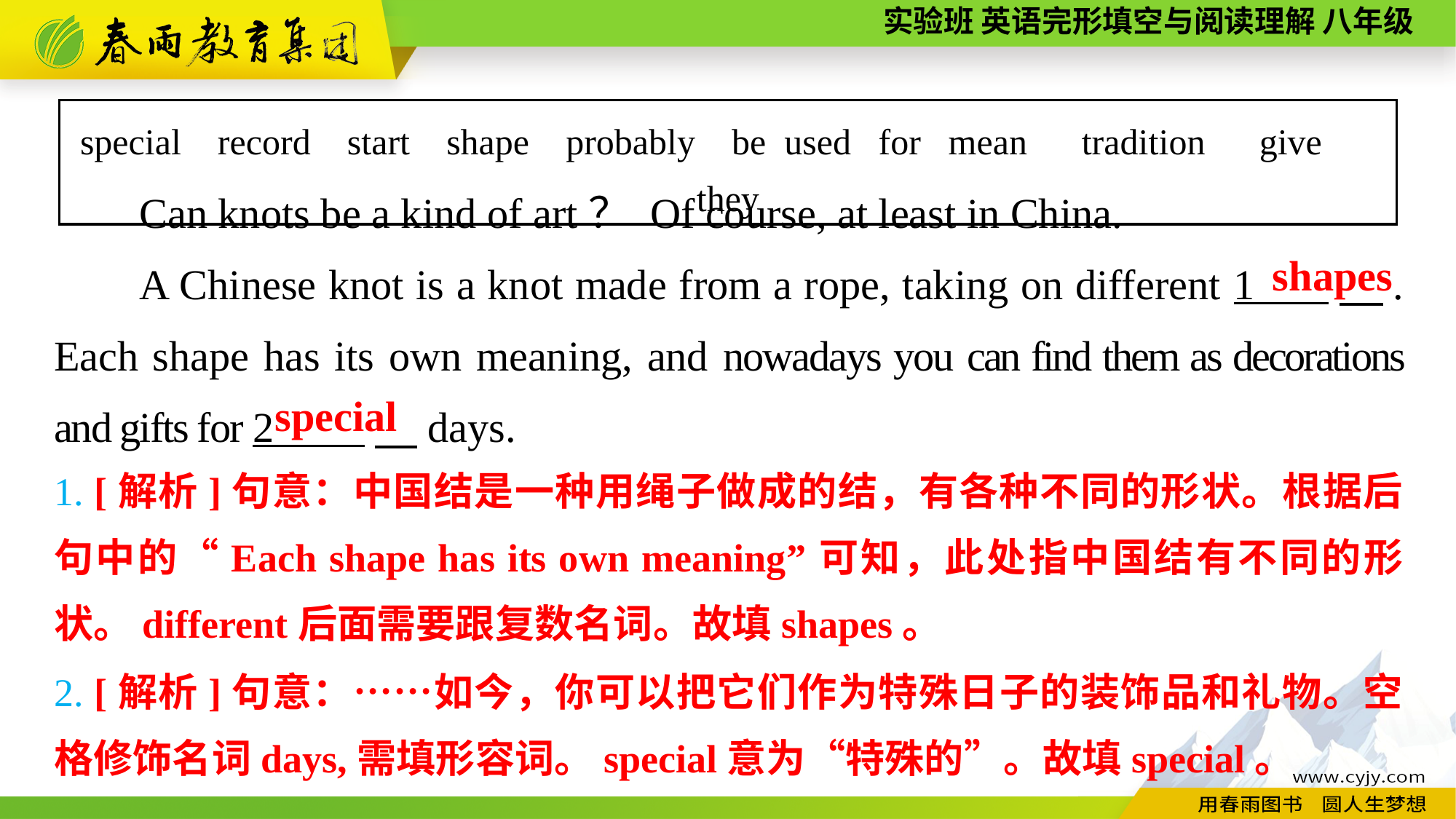

special    record    start    shape    probably    be  used   for   mean　tradition　give　they
Can knots be a kind of art？ Of course, at least in China.
A Chinese knot is a knot made from a rope, taking on different 1      　. Each shape has its own meaning, and nowadays you can find them as decorations and gifts for 2          ，days.
shapes
special
1. [解析]句意：中国结是一种用绳子做成的结，有各种不同的形状。根据后句中的“Each shape has its own meaning”可知，此处指中国结有不同的形状。different后面需要跟复数名词。故填shapes。
2. [解析]句意：……如今，你可以把它们作为特殊日子的装饰品和礼物。空格修饰名词days,需填形容词。special意为“特殊的”。故填special。